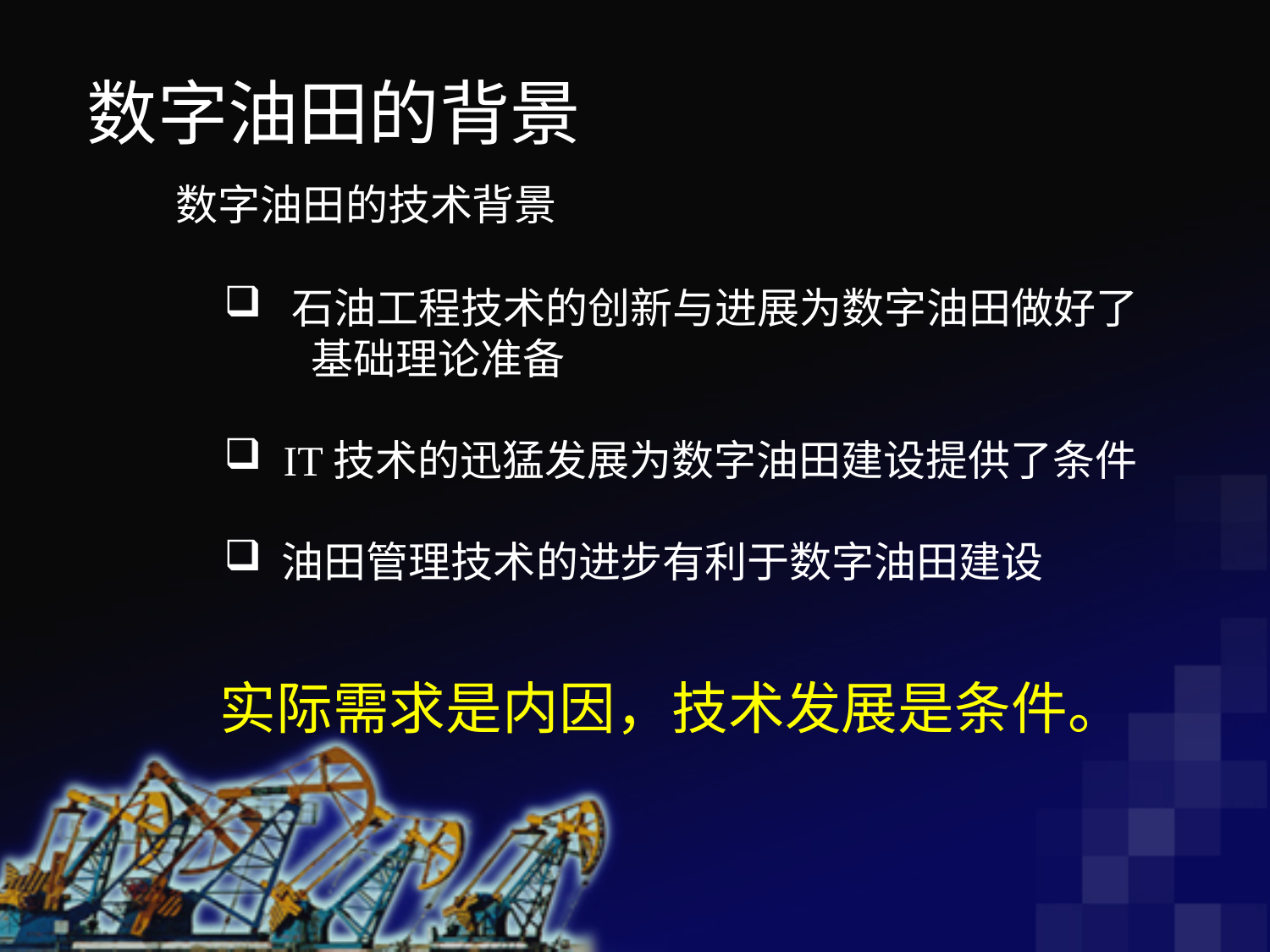

数字油田的背景
数字油田的技术背景
  石油工程技术的创新与进展为数字油田做好了
      基础理论准备

  IT技术的迅猛发展为数字油田建设提供了条件

 油田管理技术的进步有利于数字油田建设
实际需求是内因，技术发展是条件。